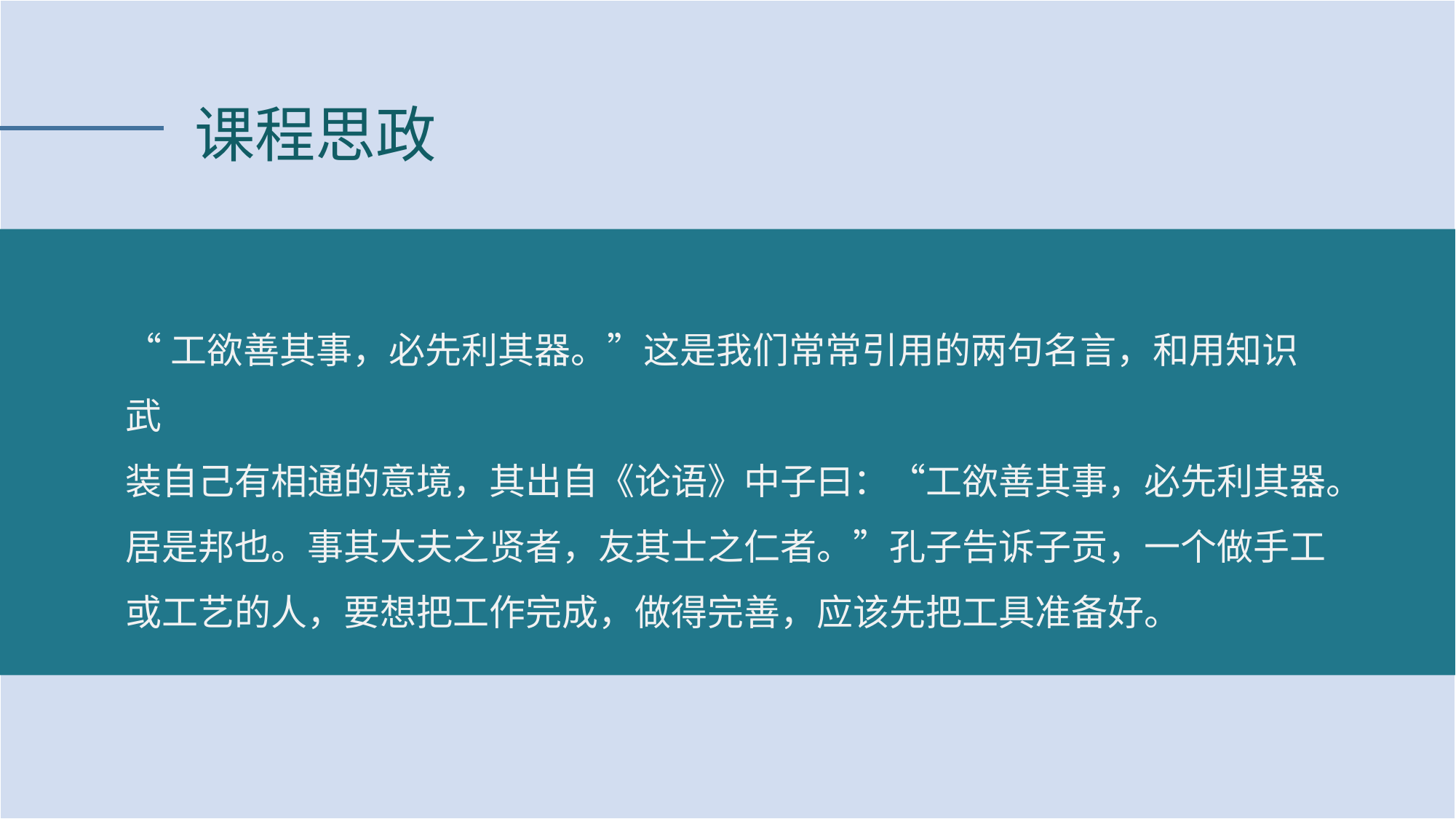

课程思政

“工欲善其事，必先利其器。”这是我们常常引用的两句名言，和用知识武
装自己有相通的意境，其出自《论语》中子曰：“工欲善其事，必先利其器。居是邦也。事其大夫之贤者，友其士之仁者。”孔子告诉子贡，一个做手工或工艺的人，要想把工作完成，做得完善，应该先把工具准备好。